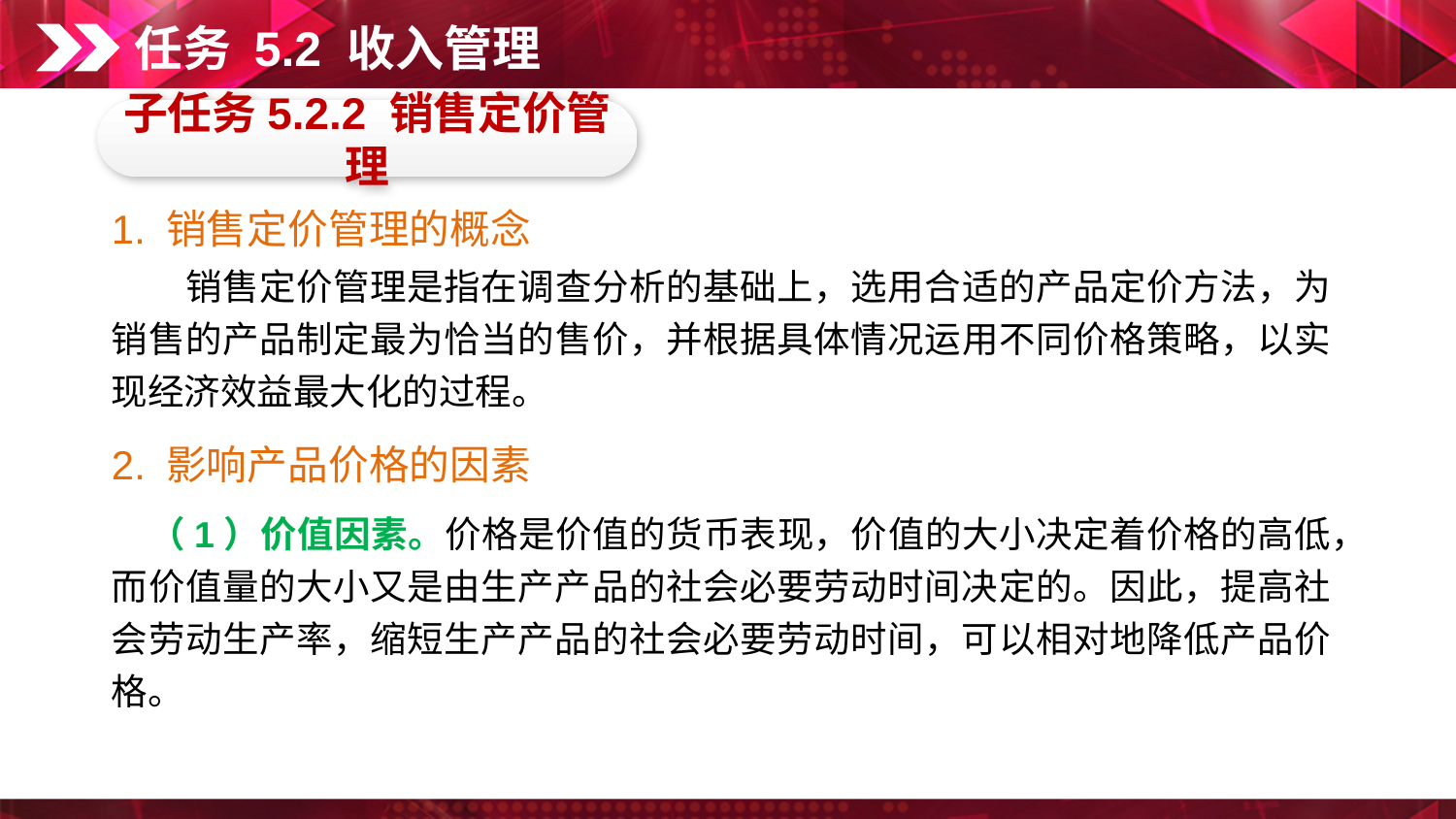

任务 5.2 收入管理

子任务5.2.2 销售定价管理
1. 销售定价管理的概念
　　销售定价管理是指在调查分析的基础上，选用合适的产品定价方法，为销售的产品制定最为恰当的售价，并根据具体情况运用不同价格策略，以实现经济效益最大化的过程。
2. 影响产品价格的因素
　（1）价值因素。价格是价值的货币表现，价值的大小决定着价格的高低，而价值量的大小又是由生产产品的社会必要劳动时间决定的。因此，提高社会劳动生产率，缩短生产产品的社会必要劳动时间，可以相对地降低产品价格。